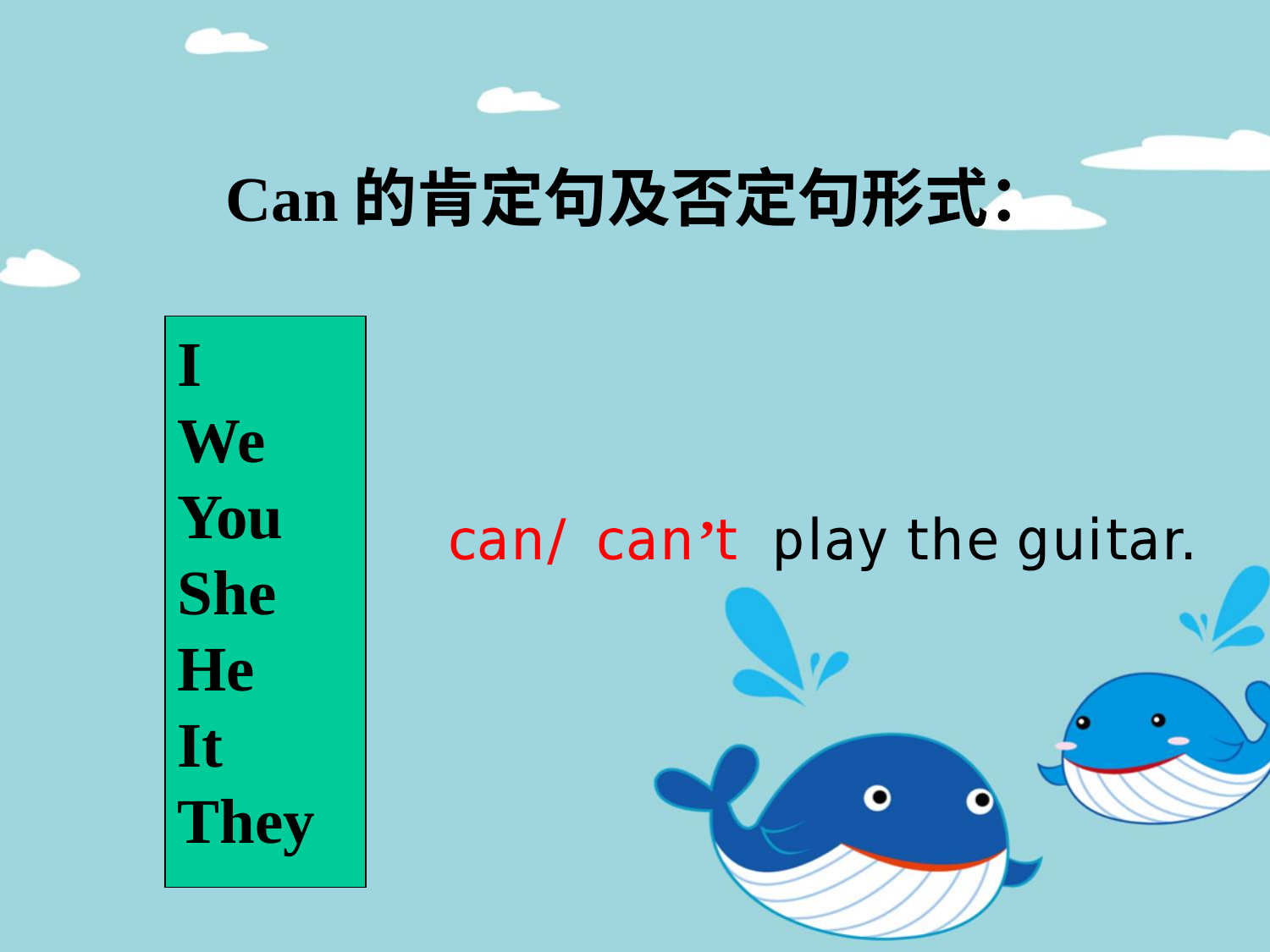

Can的肯定句及否定句形式：
I
We
You
She
He
It
They

 can/ can’t  play the guitar.